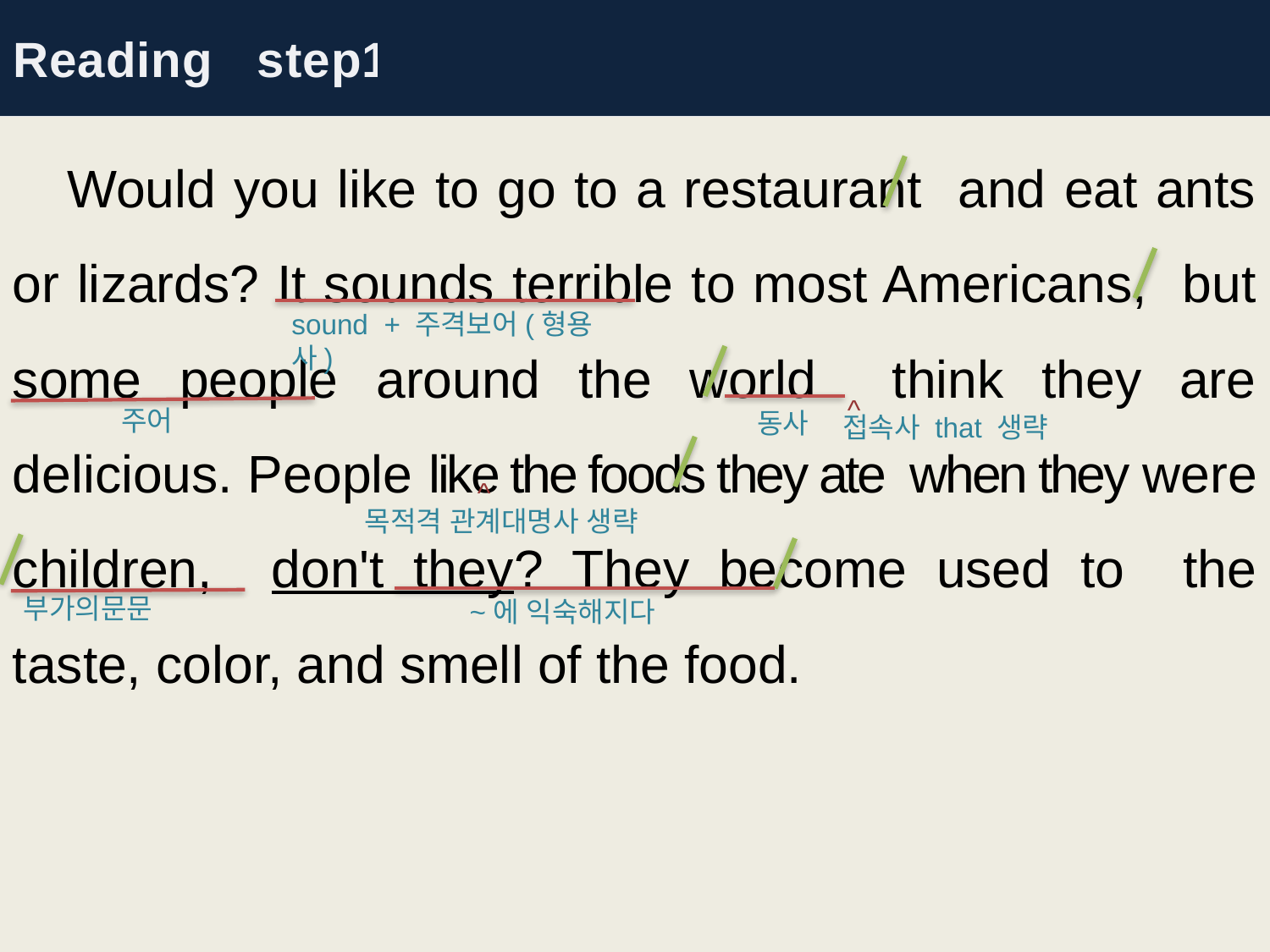

Reading   step1
   Would you like to go to a restaurant  and eat ants or lizards? It sounds terrible to most Americans,  but some people around the world  think they are delicious. People like the foods they ate  when they were children,  don't they? They become used to  the taste, color, and smell of the food.
sound  + 주격보어(형용사)
^
주어
동사
접속사 that 생략
^
목적격 관계대명사 생략
부가의문문
~에 익숙해지다